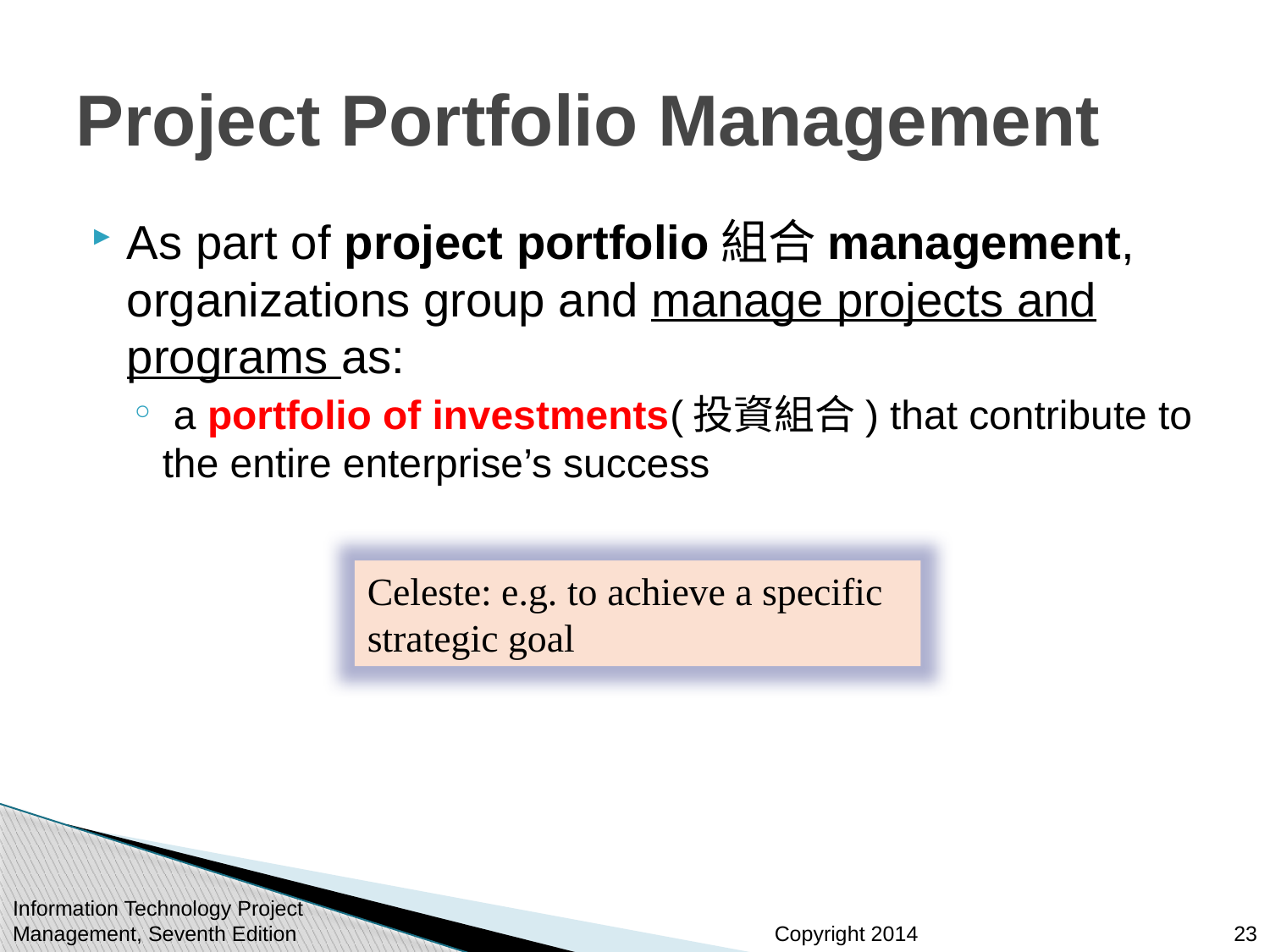

# Project Portfolio Management
As part of project portfolio組合management, organizations group and manage projects and programs as:
 a portfolio of investments(投資組合) that contribute to the entire enterprise’s success

Celeste: e.g. to achieve a specific strategic goal
Information Technology Project Management, Seventh Edition
23